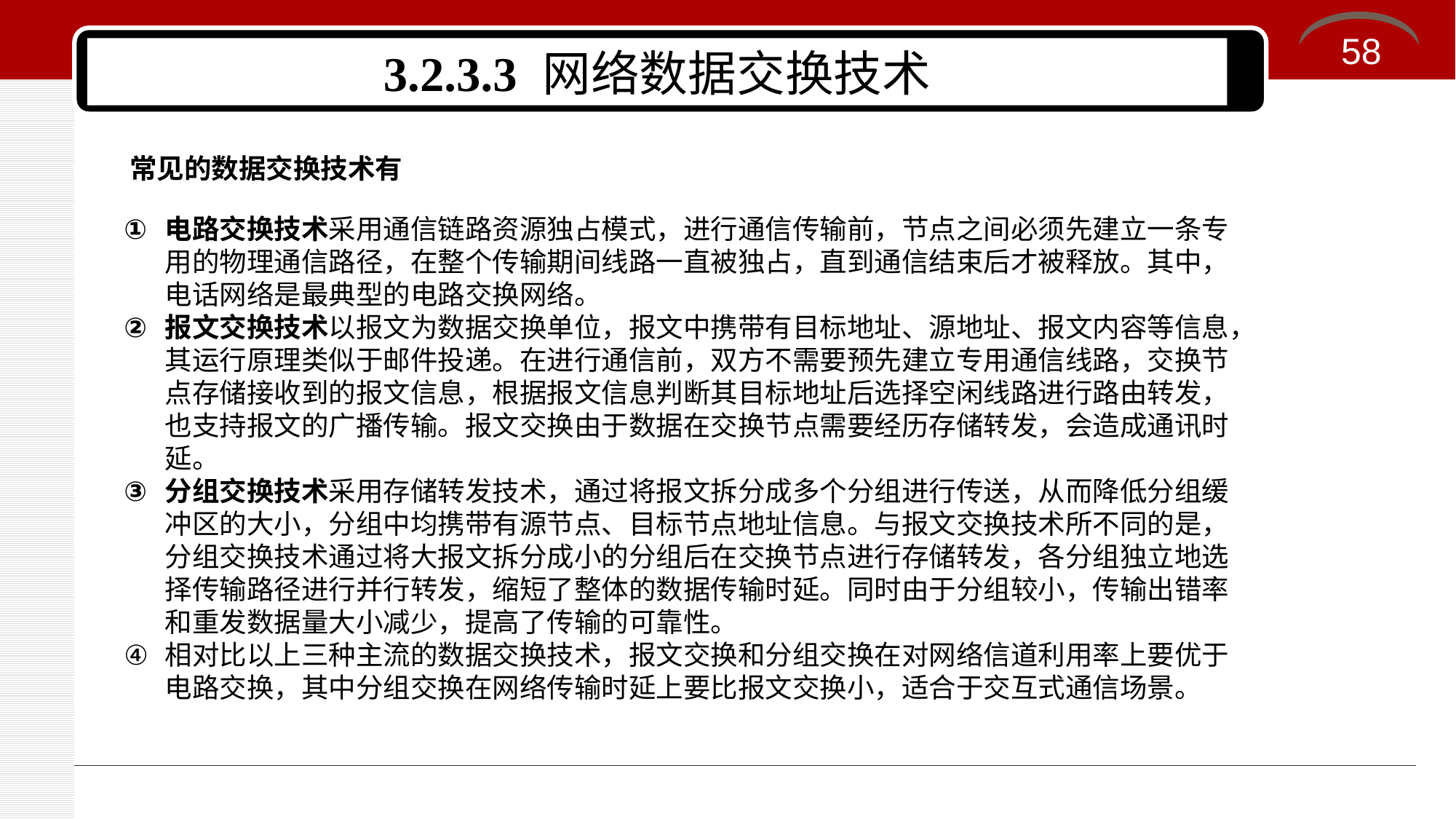

58
# 3.2.3.3 网络数据交换技术
常见的数据交换技术有
电路交换技术采用通信链路资源独占模式，进行通信传输前，节点之间必须先建立一条专用的物理通信路径，在整个传输期间线路一直被独占，直到通信结束后才被释放。其中，电话网络是最典型的电路交换网络。
报文交换技术以报文为数据交换单位，报文中携带有目标地址、源地址、报文内容等信息，其运行原理类似于邮件投递。在进行通信前，双方不需要预先建立专用通信线路，交换节点存储接收到的报文信息，根据报文信息判断其目标地址后选择空闲线路进行路由转发，也支持报文的广播传输。报文交换由于数据在交换节点需要经历存储转发，会造成通讯时延。
分组交换技术采用存储转发技术，通过将报文拆分成多个分组进行传送，从而降低分组缓冲区的大小，分组中均携带有源节点、目标节点地址信息。与报文交换技术所不同的是，分组交换技术通过将大报文拆分成小的分组后在交换节点进行存储转发，各分组独立地选择传输路径进行并行转发，缩短了整体的数据传输时延。同时由于分组较小，传输出错率和重发数据量大小减少，提高了传输的可靠性。
相对比以上三种主流的数据交换技术，报文交换和分组交换在对网络信道利用率上要优于电路交换，其中分组交换在网络传输时延上要比报文交换小，适合于交互式通信场景。